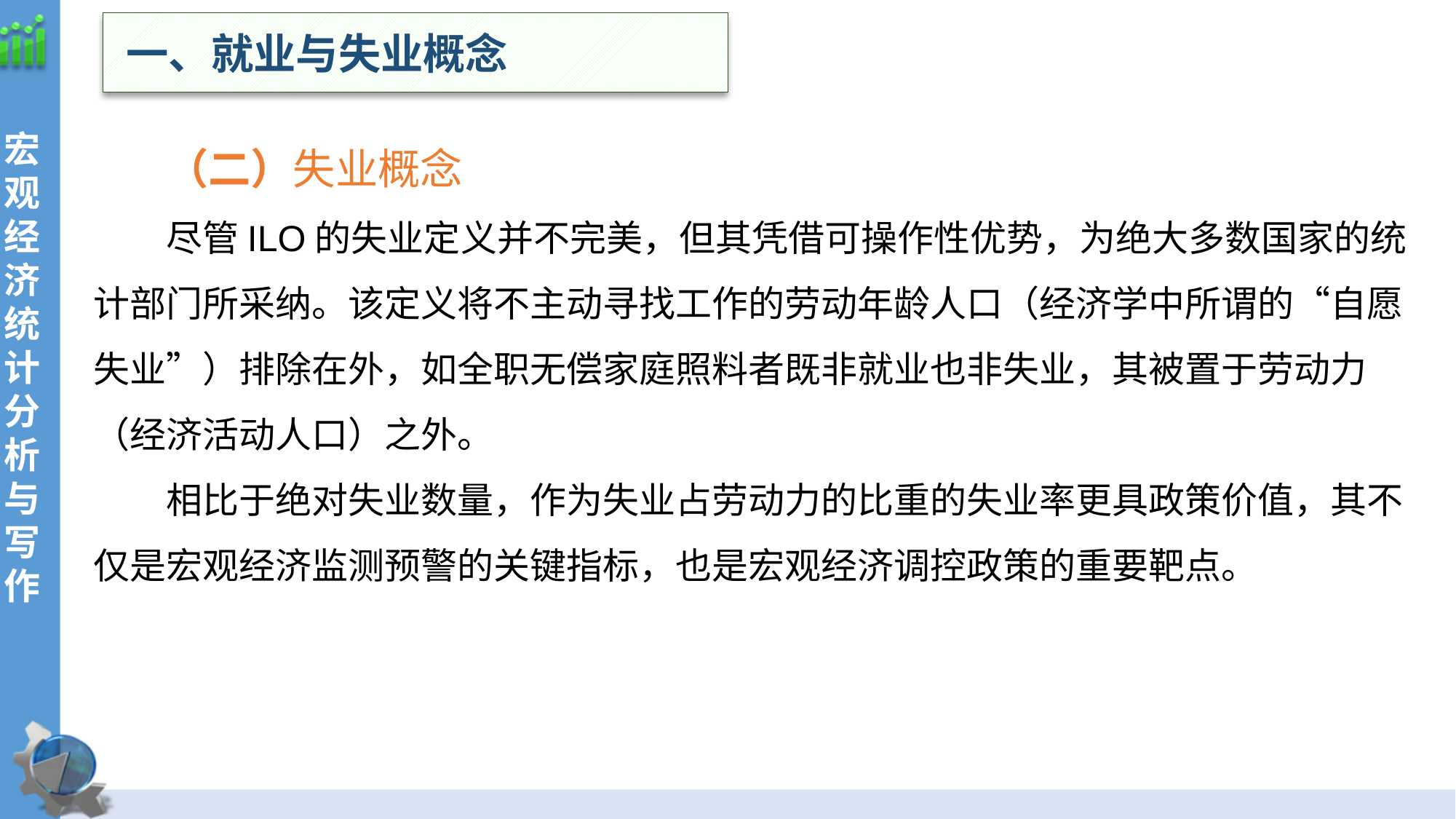

一、就业与失业概念
（二）失业概念
尽管ILO的失业定义并不完美，但其凭借可操作性优势，为绝大多数国家的统计部门所采纳。该定义将不主动寻找工作的劳动年龄人口（经济学中所谓的“自愿失业”）排除在外，如全职无偿家庭照料者既非就业也非失业，其被置于劳动力（经济活动人口）之外。
相比于绝对失业数量，作为失业占劳动力的比重的失业率更具政策价值，其不仅是宏观经济监测预警的关键指标，也是宏观经济调控政策的重要靶点。
8